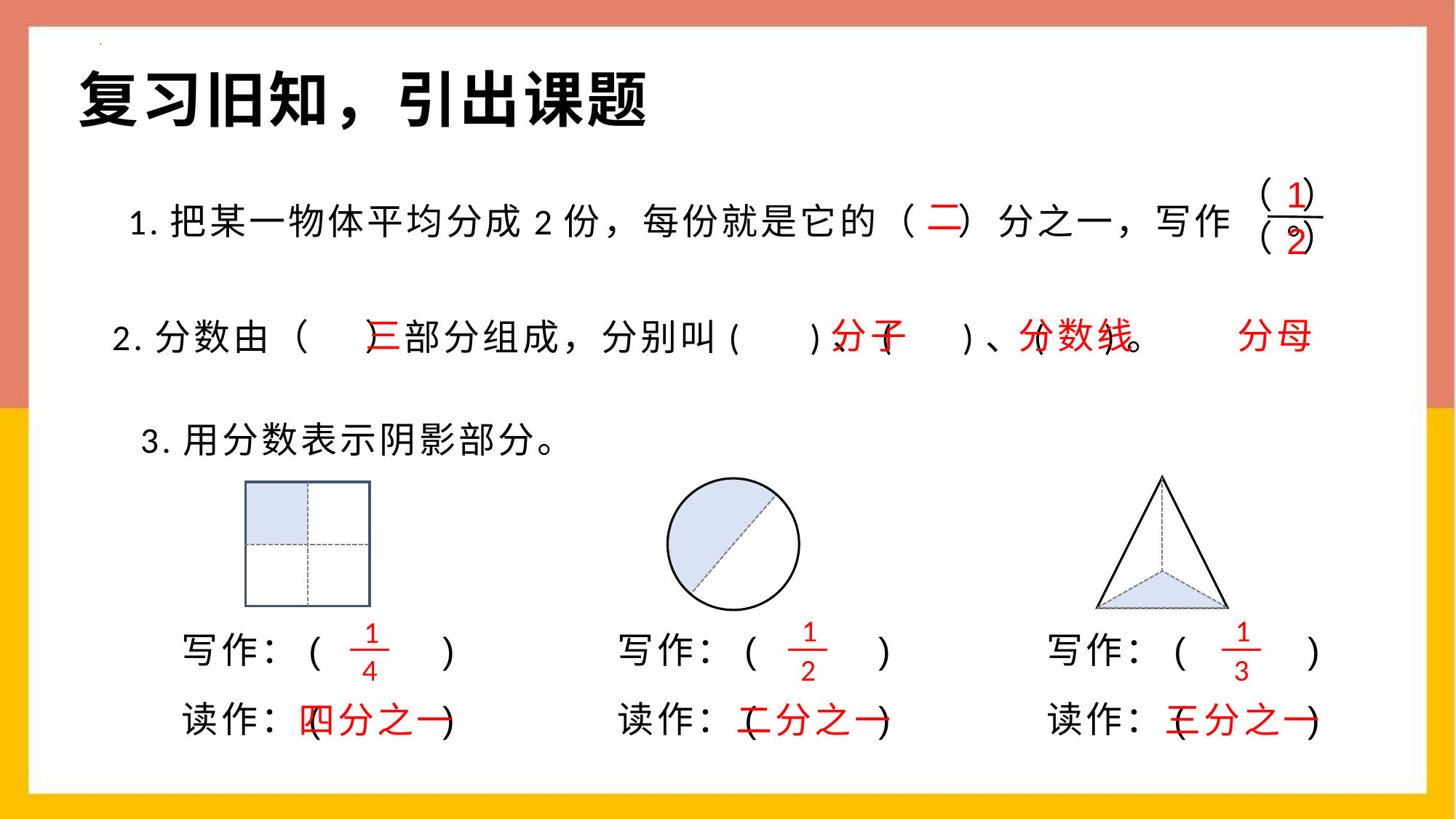

复习旧知，引出课题
1
（  ）
（  ）
1.把某一物体平均分成2份，每份就是它的（   ）分之一，写作    。
二
2
2.分数由（    ）部分组成，分别叫(      )、(      )、(     )。
三
分子
分数线
分母
3.用分数表示阴影部分。

写作：(         )
写作：(         )
写作：(         )
读作：(         )
读作：(         )
读作：(         )
1
2
1
3
1
4
四分之一
二分之一
三分之一